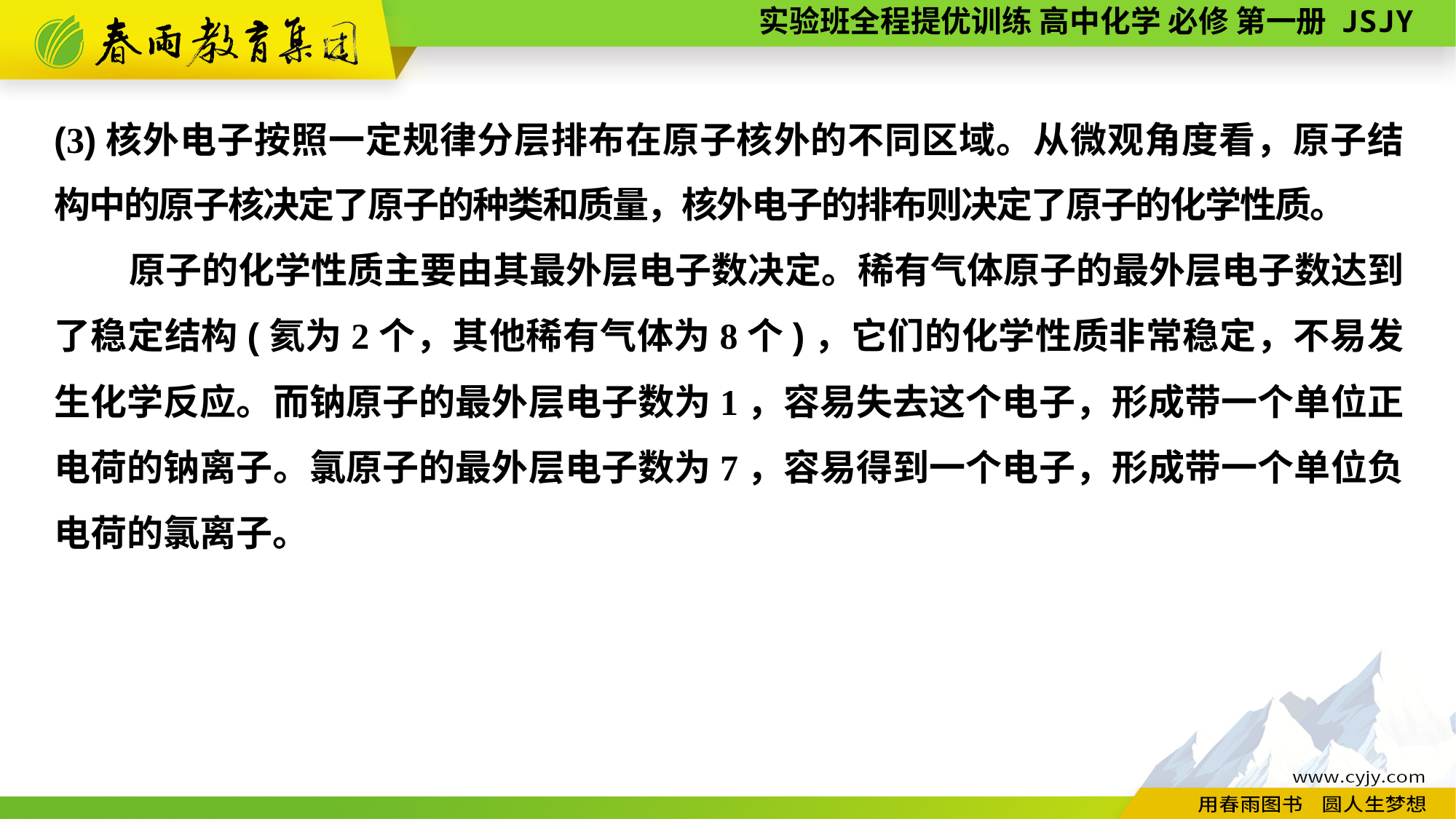

(3)核外电子按照一定规律分层排布在原子核外的不同区域。从微观角度看，原子结构中的原子核决定了原子的种类和质量，核外电子的排布则决定了原子的化学性质。
原子的化学性质主要由其最外层电子数决定。稀有气体原子的最外层电子数达到了稳定结构(氦为2个，其他稀有气体为8个)，它们的化学性质非常稳定，不易发生化学反应。而钠原子的最外层电子数为1，容易失去这个电子，形成带一个单位正电荷的钠离子。氯原子的最外层电子数为7，容易得到一个电子，形成带一个单位负电荷的氯离子。